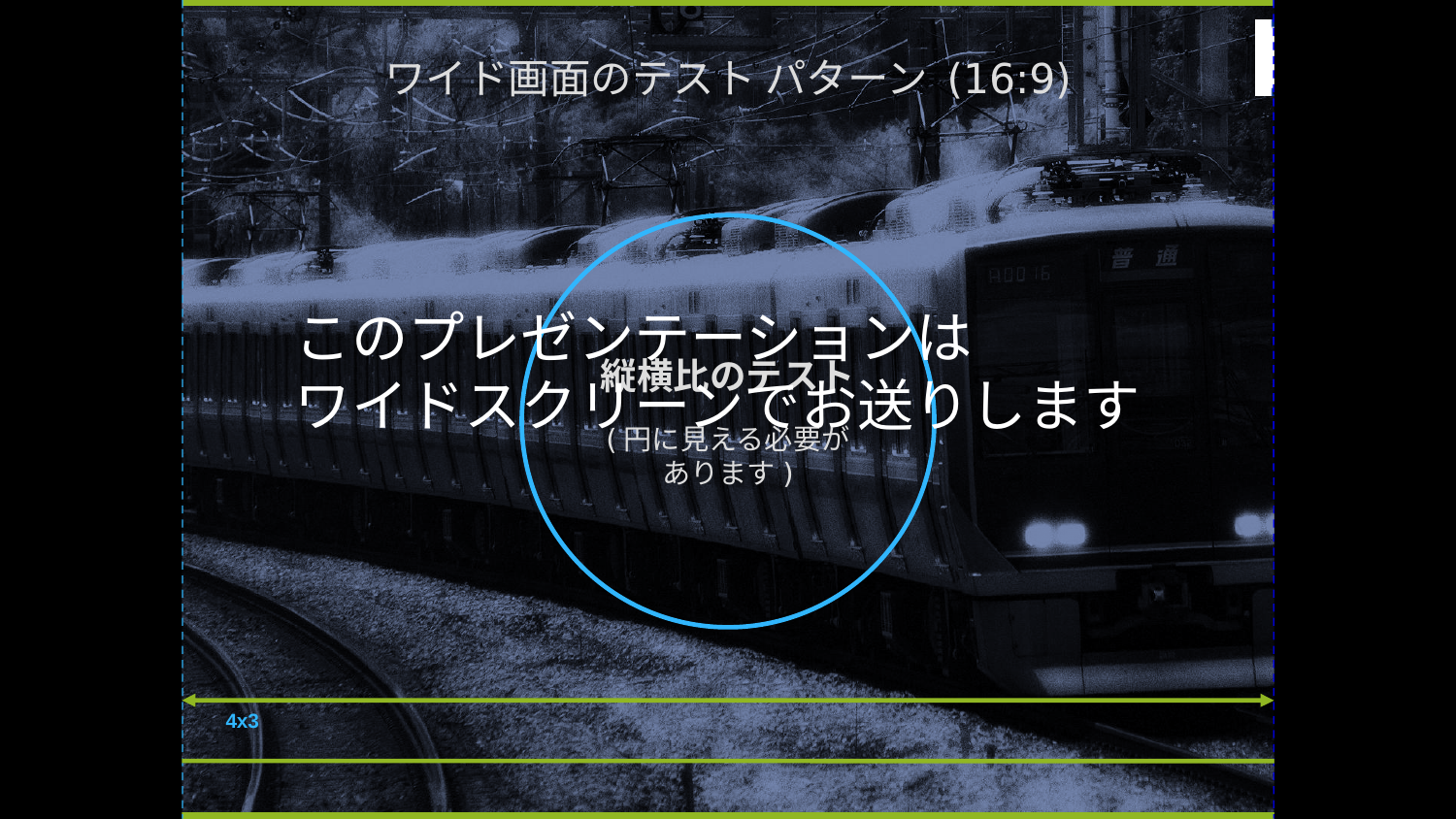

ワイド画面のテスト パターン (16:9)
縦横比のテスト

(円に見える必要があります)
このプレゼンテーションは
ワイドスクリーンでお送りします

4x3

16x9